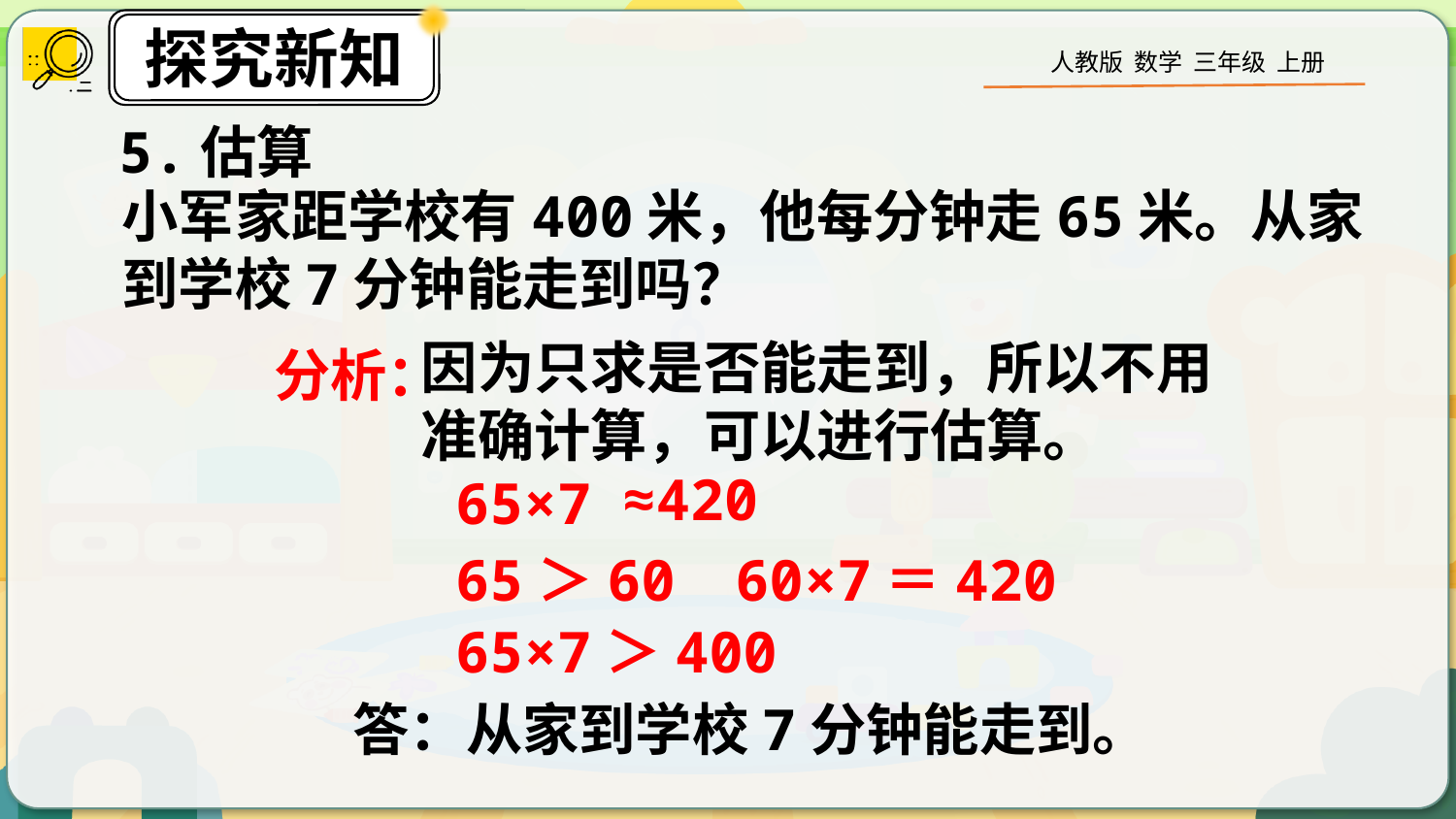

5.估算
小军家距学校有400米，他每分钟走65米。从家到学校7分钟能走到吗？
因为只求是否能走到，所以不用准确计算，可以进行估算。
分析：
≈420
65×7
65＞60
60×7＝420
65×7＞400
答：从家到学校7分钟能走到。